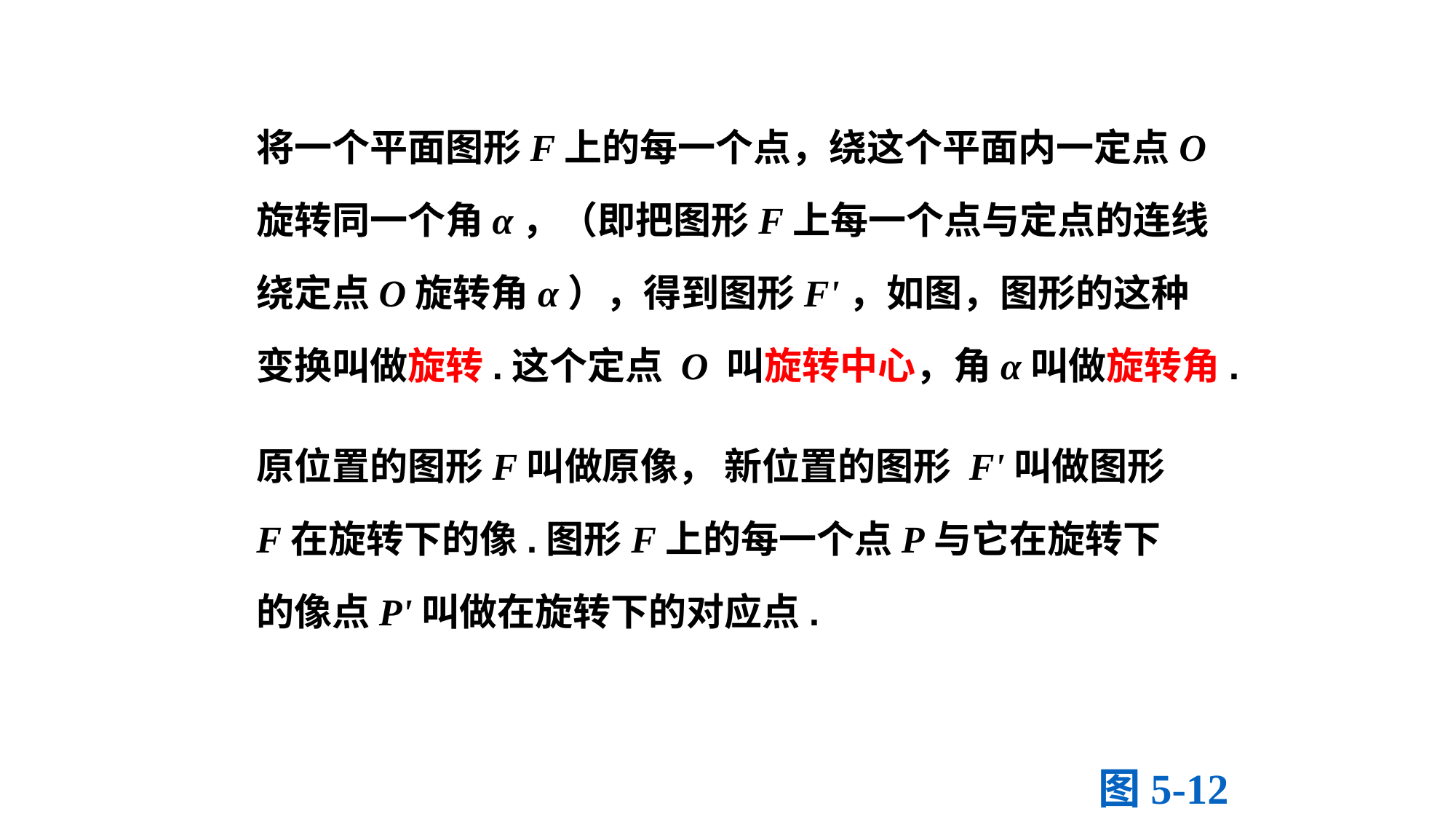

将一个平面图形F上的每一个点，绕这个平面内一定点O旋转同一个角α，（即把图形F上每一个点与定点的连线绕定点O旋转角α），得到图形F'，如图，图形的这种变换叫做旋转.这个定点 O 叫旋转中心，角α叫做旋转角.
原位置的图形F叫做原像， 新位置的图形 F'叫做图形F在旋转下的像.图形F上的每一个点P与它在旋转下的像点P'叫做在旋转下的对应点.
图5-12